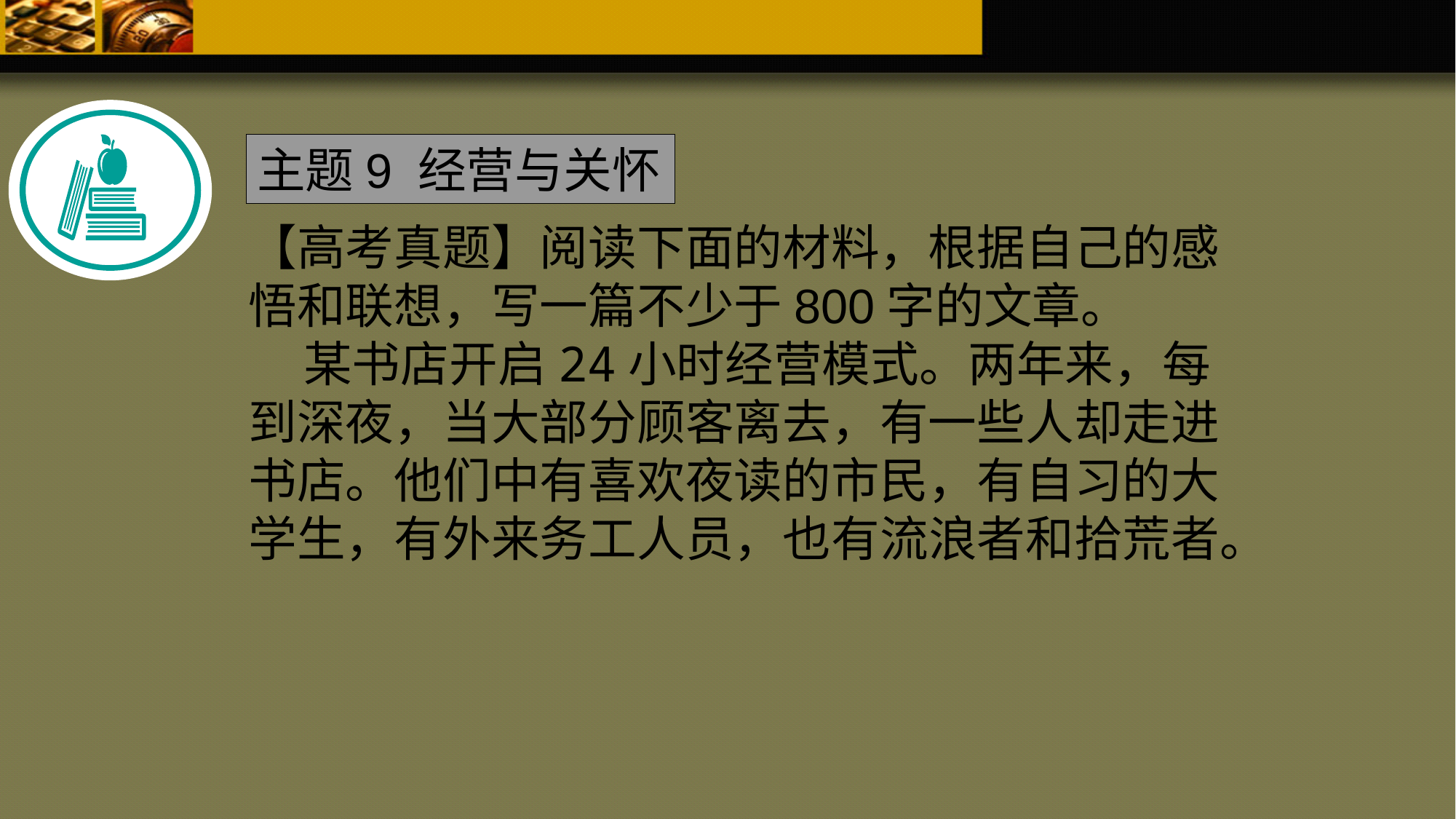

主题9 经营与关怀
【高考真题】阅读下面的材料，根据自己的感悟和联想，写一篇不少于800字的文章。
    某书店开启24小时经营模式。两年来，每到深夜，当大部分顾客离去，有一些人却走进书店。他们中有喜欢夜读的市民，有自习的大学生，有外来务工人员，也有流浪者和拾荒者。